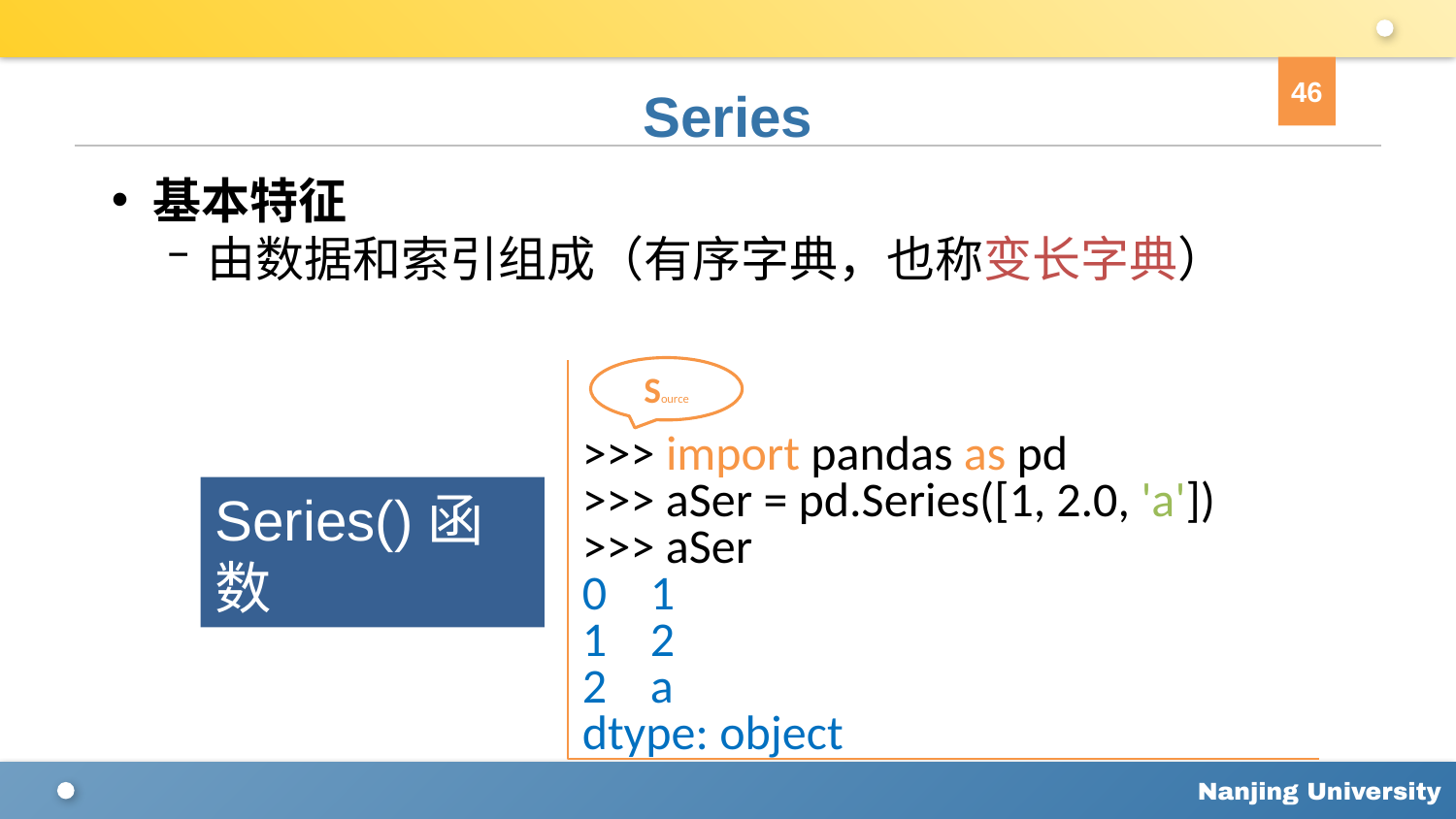

46
# Series
基本特征
由数据和索引组成（有序字典，也称变长字典）
Source

>>> import pandas as pd
>>> aSer = pd.Series([1, 2.0, 'a'])
>>> aSer
0    1
1    2
2    a
dtype: object
Series()函数